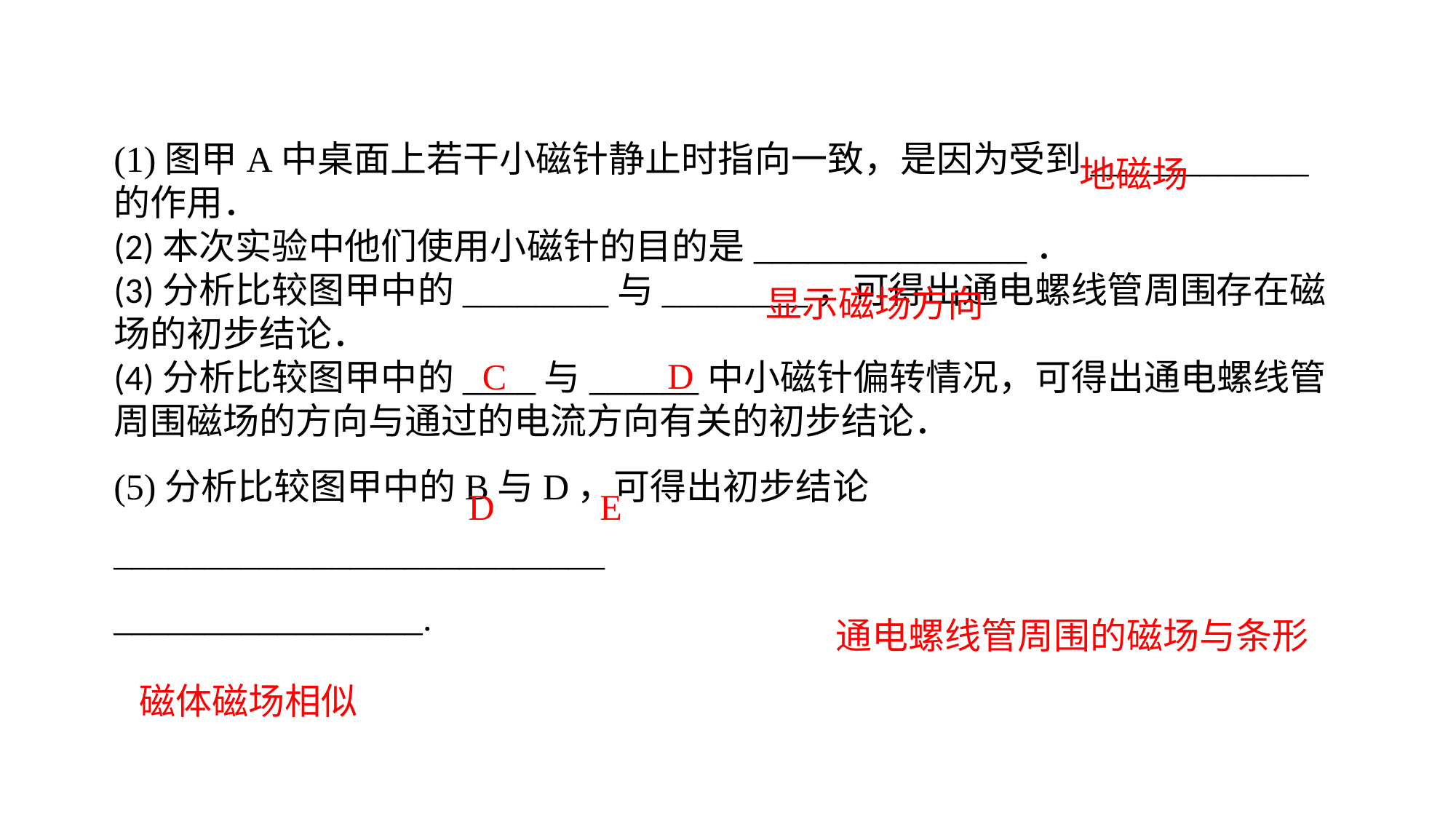

(1)图甲A中桌面上若干小磁针静止时指向一致，是因为受到____________的作用．(2)本次实验中他们使用小磁针的目的是_______________．(3)分析比较图甲中的________与________，可得出通电螺线管周围存在磁场的初步结论．(4)分析比较图甲中的____与______中小磁针偏转情况，可得出通电螺线管周围磁场的方向与通过的电流方向有关的初步结论．(5)分析比较图甲中的B与D，可得出初步结论___________________________
_________________.
地磁场
显示磁场方向
D
C
D
E
                                                                                    通电螺线管周围的磁场与条形磁体磁场相似